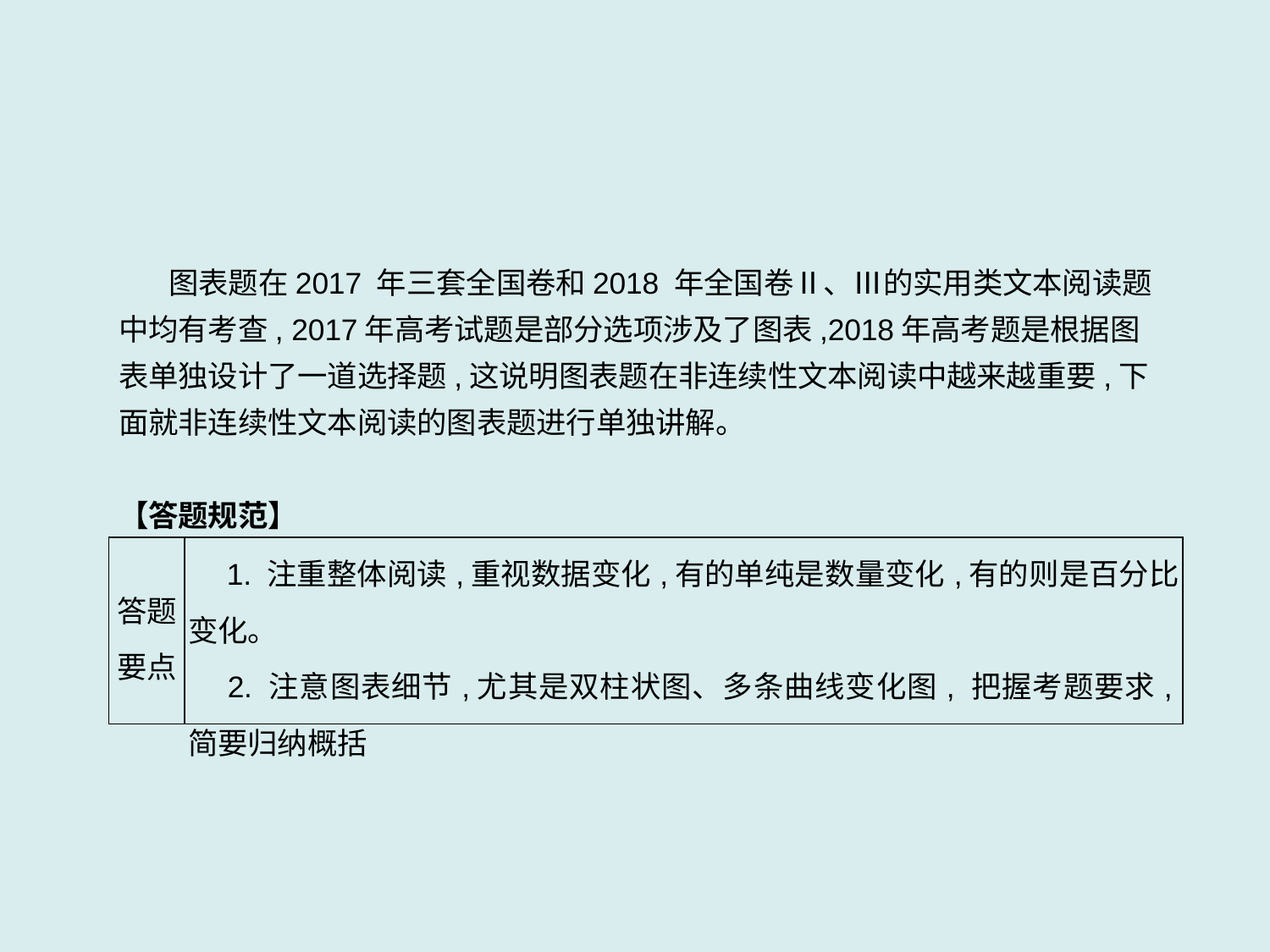

图表题在2017 年三套全国卷和2018 年全国卷Ⅱ、Ⅲ的实用类文本阅读题中均有考查, 2017年高考试题是部分选项涉及了图表,2018年高考题是根据图表单独设计了一道选择题,这说明图表题在非连续性文本阅读中越来越重要,下面就非连续性文本阅读的图表题进行单独讲解。

【答题规范】

| 答题 要点 | 1. 注重整体阅读,重视数据变化,有的单纯是数量变化,有的则是百分比变化。 　2. 注意图表细节,尤其是双柱状图、多条曲线变化图, 把握考题要求,简要归纳概括 |
| --- | --- |